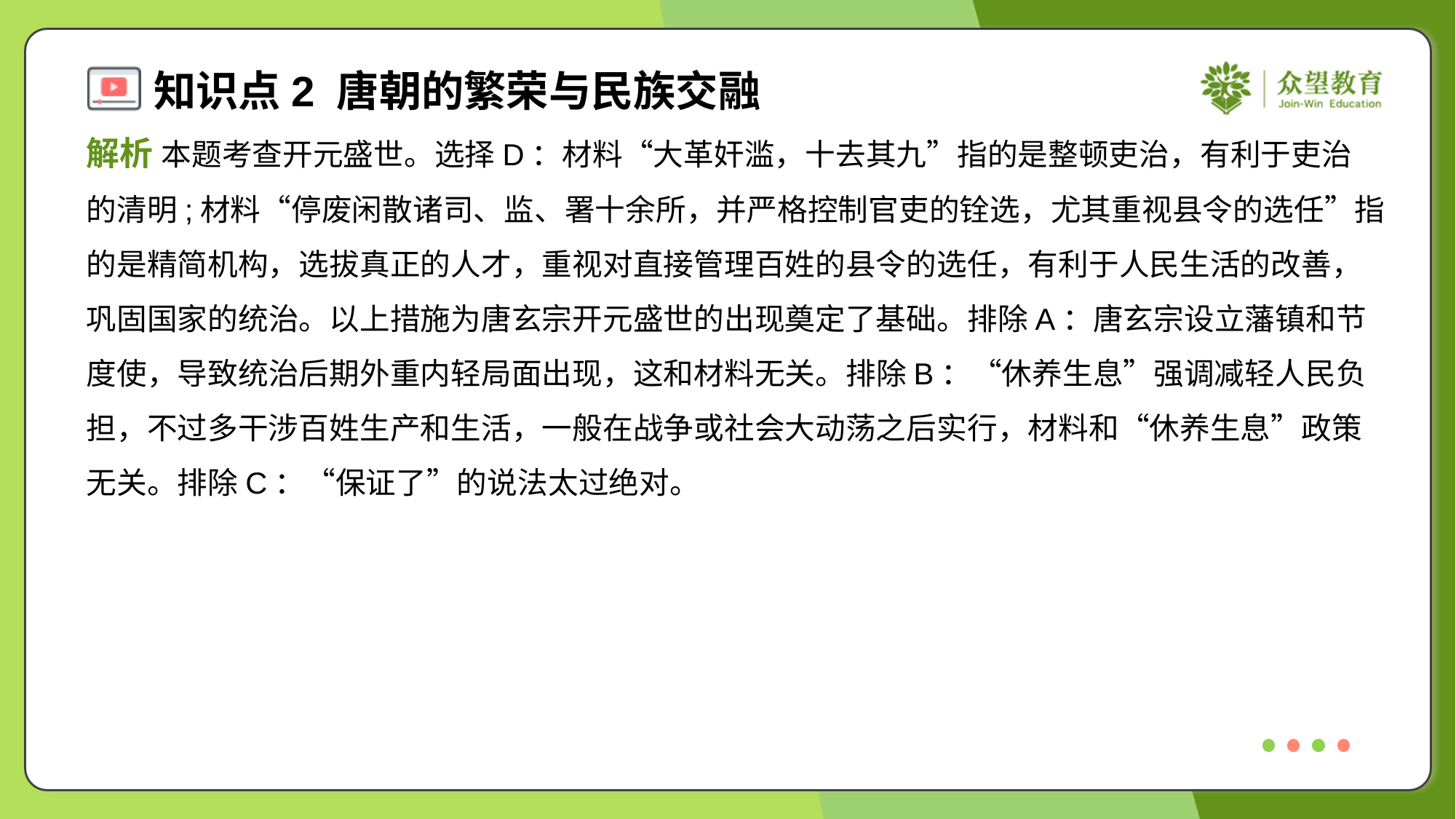

解析 本题考查开元盛世。选择D：材料“大革奸滥，十去其九”指的是整顿吏治，有利于吏治
的清明;材料“停废闲散诸司、监、署十余所，并严格控制官吏的铨选，尤其重视县令的选任”指
的是精简机构，选拔真正的人才，重视对直接管理百姓的县令的选任，有利于人民生活的改善，
巩固国家的统治。以上措施为唐玄宗开元盛世的出现奠定了基础。排除A：唐玄宗设立藩镇和节
度使，导致统治后期外重内轻局面出现，这和材料无关。排除B：“休养生息”强调减轻人民负
担，不过多干涉百姓生产和生活，一般在战争或社会大动荡之后实行，材料和“休养生息”政策
无关。排除C：“保证了”的说法太过绝对。